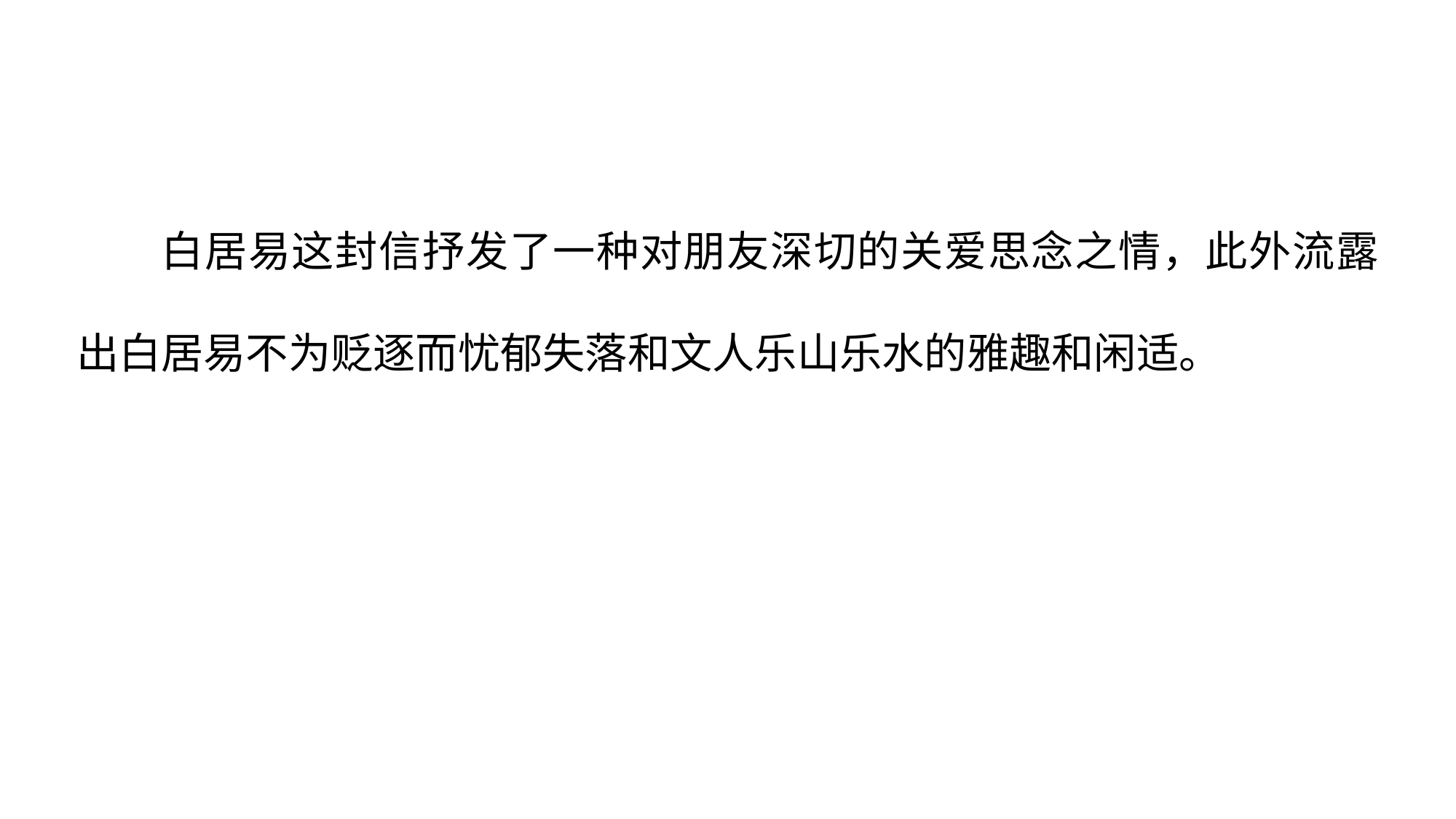

白居易这封信抒发了一种对朋友深切的关爱思念之情，此外流露出白居易不为贬逐而忧郁失落和文人乐山乐水的雅趣和闲适。